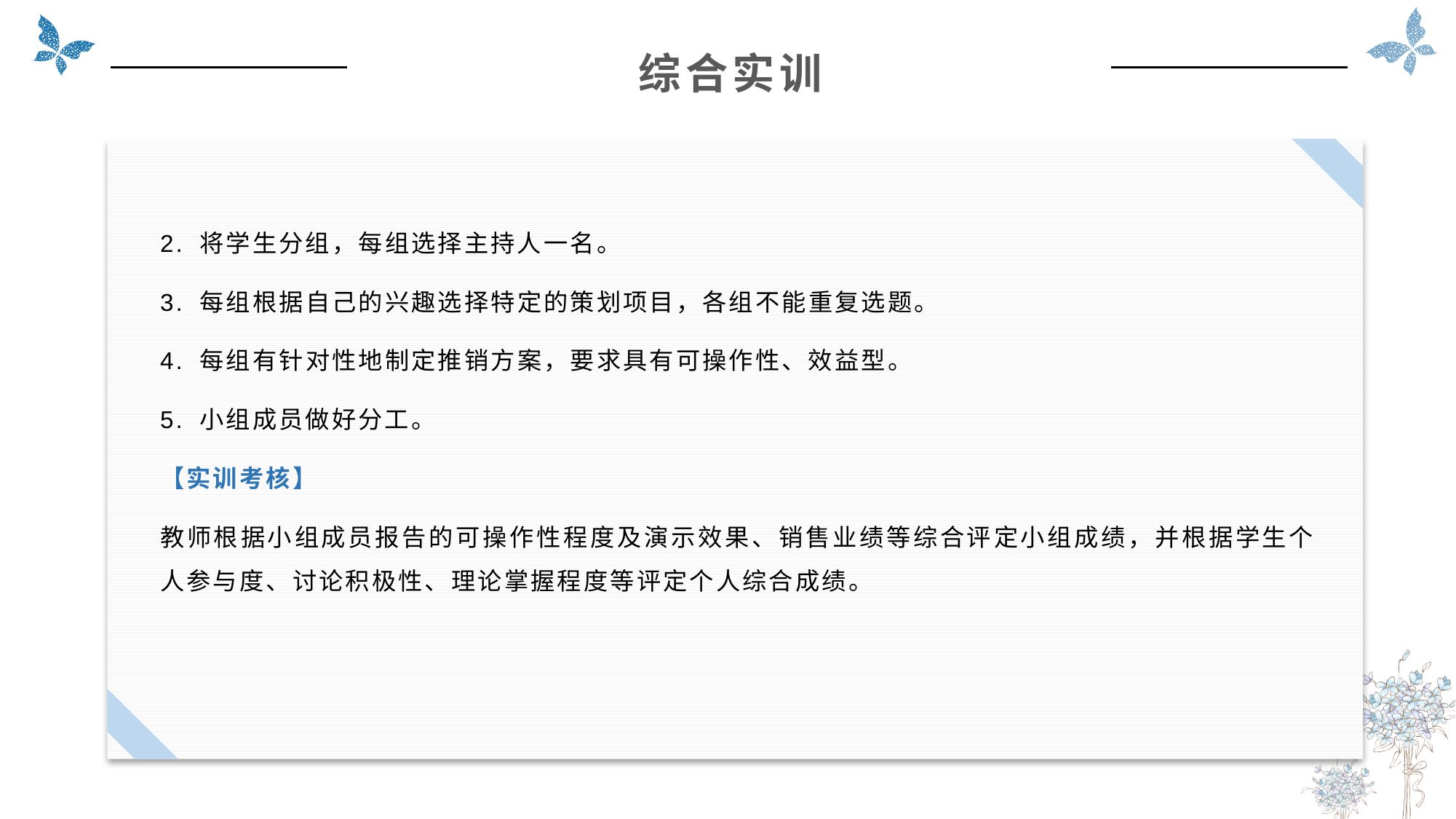

综合实训

2. 将学生分组，每组选择主持人一名。
3. 每组根据自己的兴趣选择特定的策划项目，各组不能重复选题。
4. 每组有针对性地制定推销方案，要求具有可操作性、效益型。
5. 小组成员做好分工。
【实训考核】
教师根据小组成员报告的可操作性程度及演示效果、销售业绩等综合评定小组成绩，并根据学生个人参与度、讨论积极性、理论掌握程度等评定个人综合成绩。